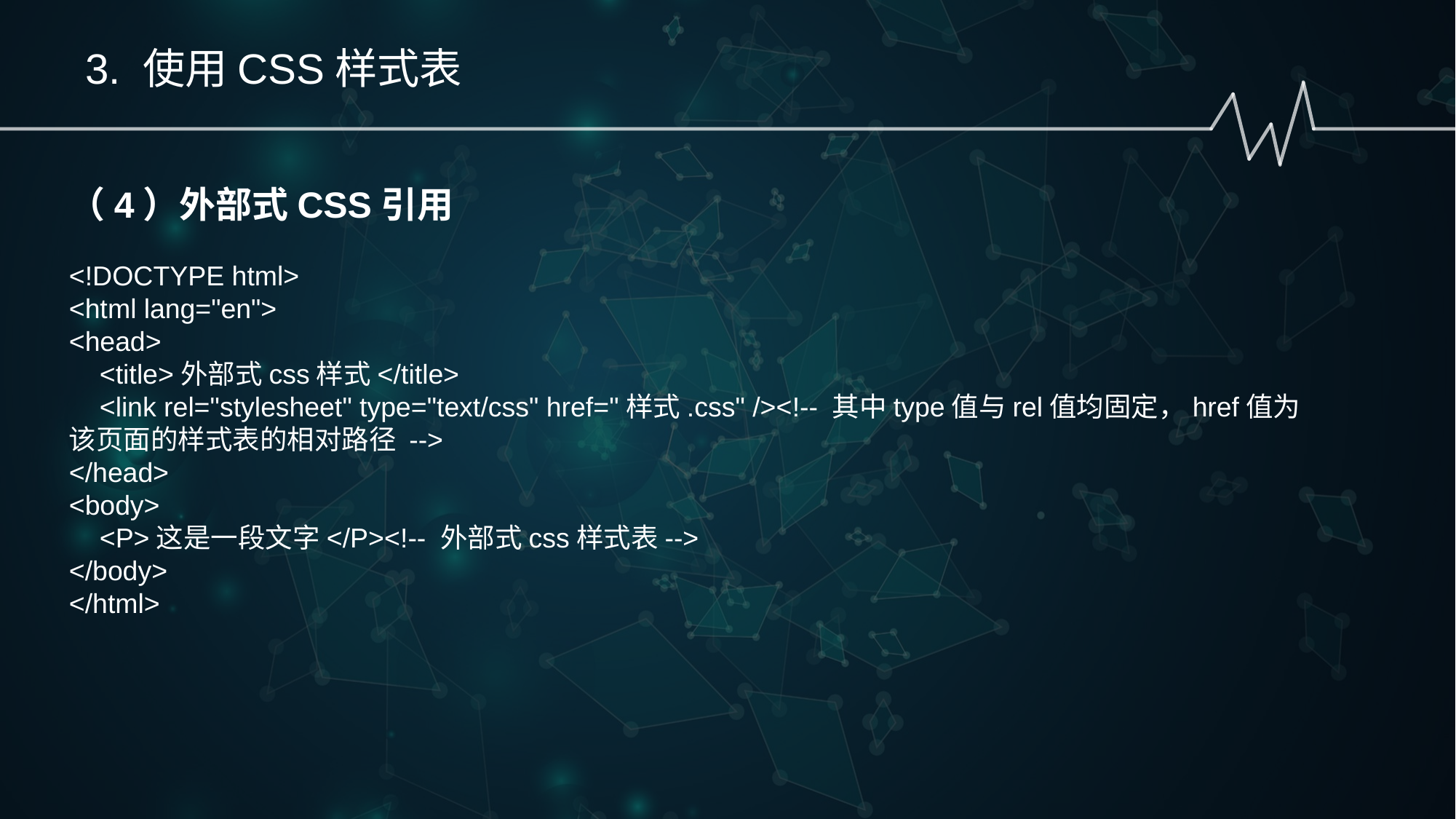

3. 使用CSS样式表
（4）外部式CSS引用

<!DOCTYPE html>
<html lang="en">
<head>
    <title>外部式css样式</title>
    <link rel="stylesheet" type="text/css" href="样式.css" /><!-- 其中type值与rel值均固定，href值为该页面的样式表的相对路径 -->
</head>
<body>
    <P>这是一段文字</P><!-- 外部式css样式表-->
</body>
</html>